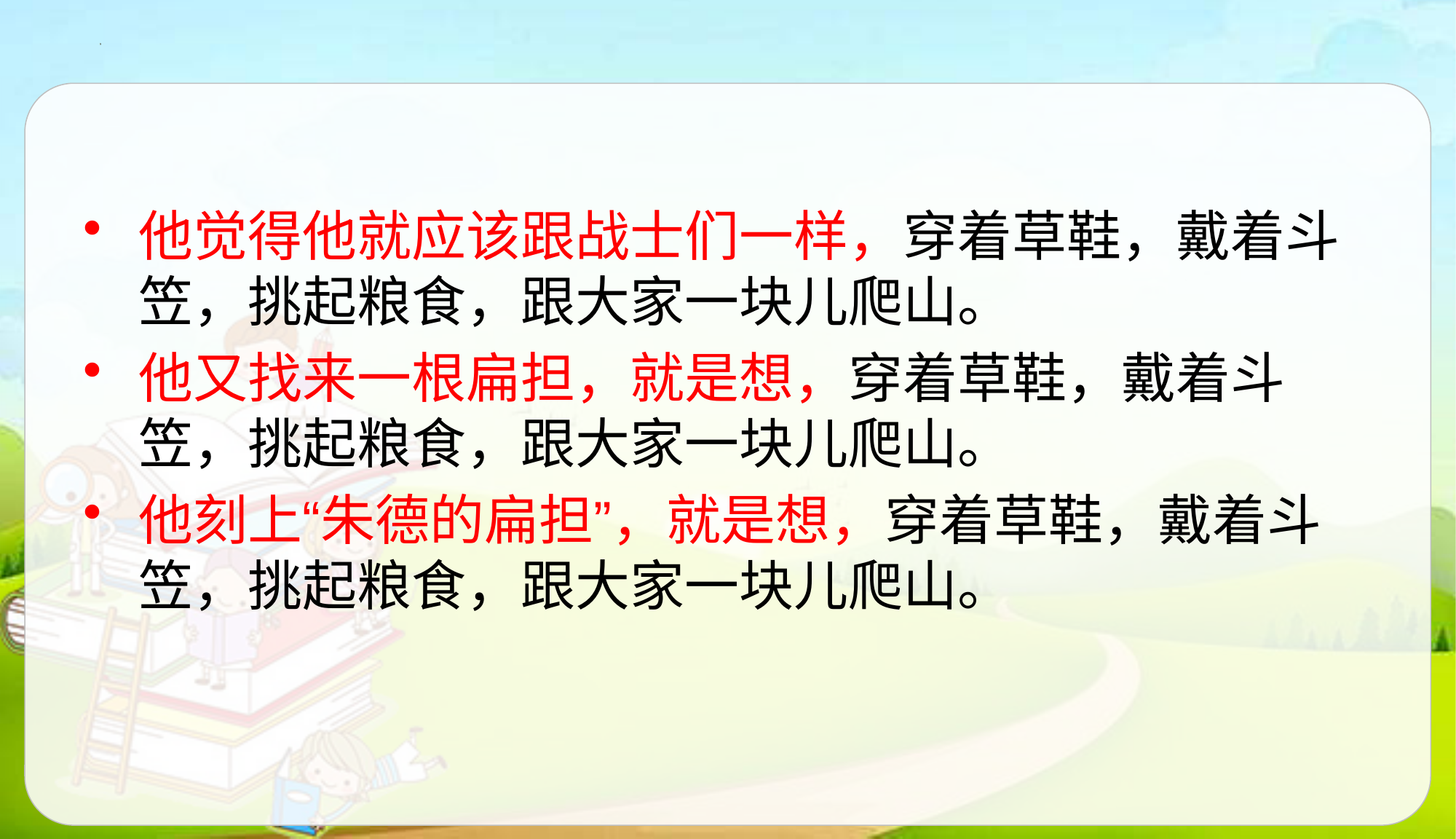

他觉得他就应该跟战士们一样，穿着草鞋，戴着斗笠，挑起粮食，跟大家一块儿爬山。
他又找来一根扁担，就是想，穿着草鞋，戴着斗笠，挑起粮食，跟大家一块儿爬山。
他刻上“朱德的扁担”，就是想，穿着草鞋，戴着斗笠，挑起粮食，跟大家一块儿爬山。